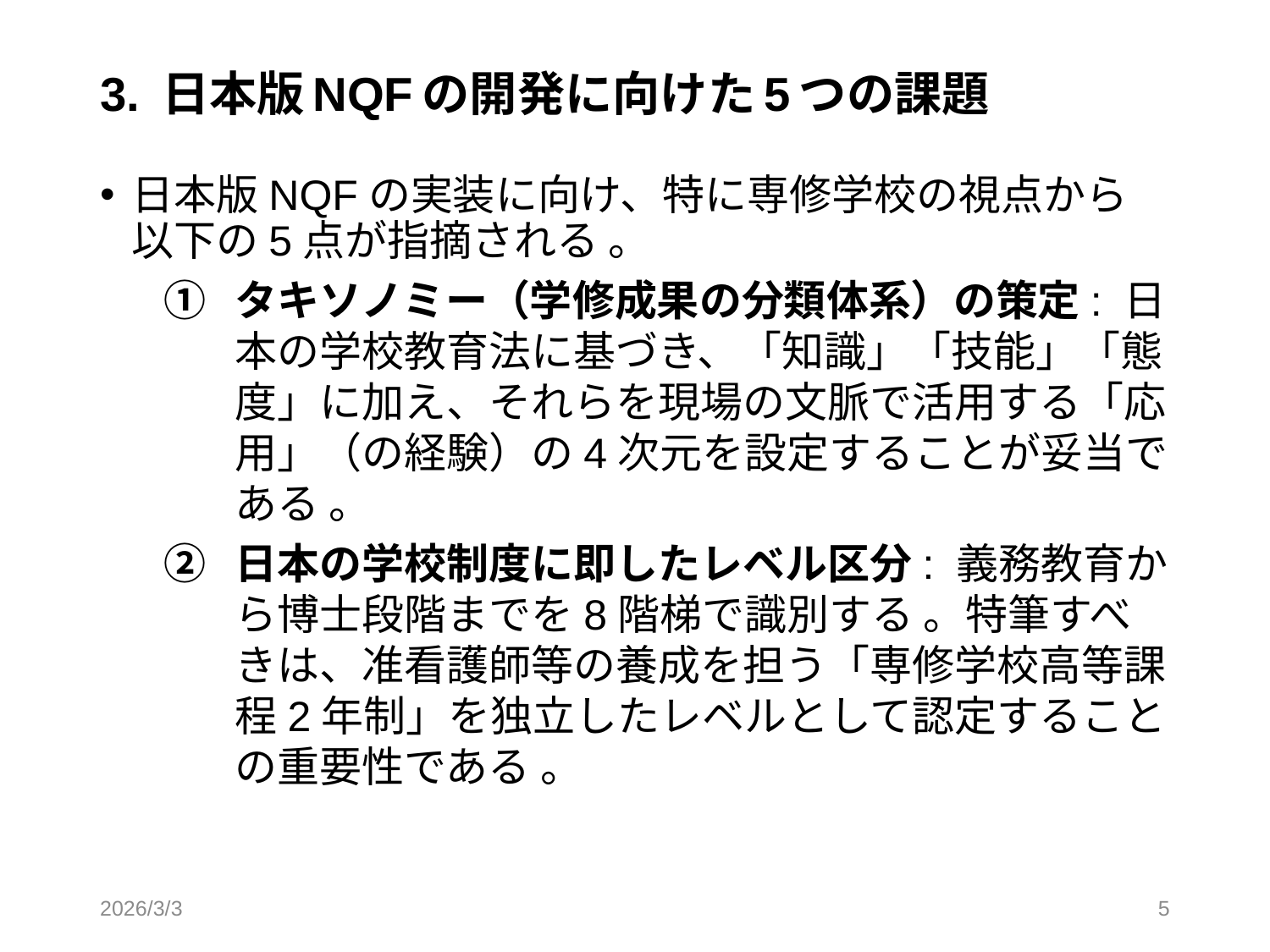

# 3. 日本版NQFの開発に向けた5つの課題
日本版NQFの実装に向け、特に専修学校の視点から以下の5点が指摘される 。
タキソノミー（学修成果の分類体系）の策定: 日本の学校教育法に基づき、「知識」「技能」「態度」に加え、それらを現場の文脈で活用する「応用」（の経験）の4次元を設定することが妥当である 。
日本の学校制度に即したレベル区分: 義務教育から博士段階までを8階梯で識別する 。特筆すべきは、准看護師等の養成を担う「専修学校高等課程2年制」を独立したレベルとして認定することの重要性である 。

2026/3/3
5